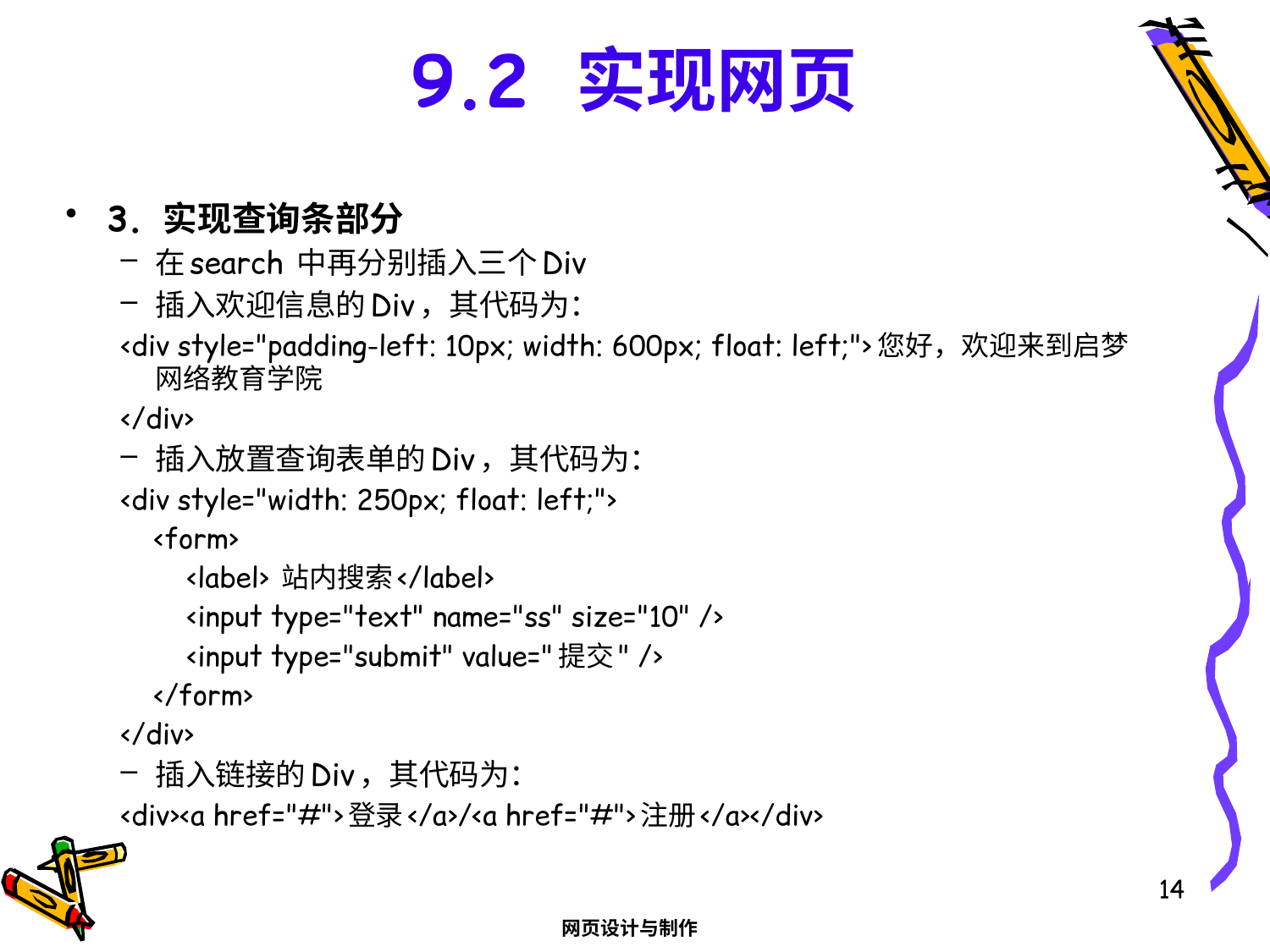

# 9.2 实现网页
3. 实现查询条部分
在search 中再分别插入三个Div
插入欢迎信息的Div，其代码为：
<div style="padding-left: 10px; width: 600px; float: left;">您好，欢迎来到启梦网络教育学院
</div>
插入放置查询表单的Div，其代码为：
<div style="width: 250px; float: left;">
    <form>
        <label> 站内搜索</label>
        <input type="text" name="ss" size="10" />
        <input type="submit" value="提交" />
    </form>
</div>
插入链接的Div，其代码为：
<div><a href="#">登录</a>/<a href="#">注册</a></div>
14
网页设计与制作